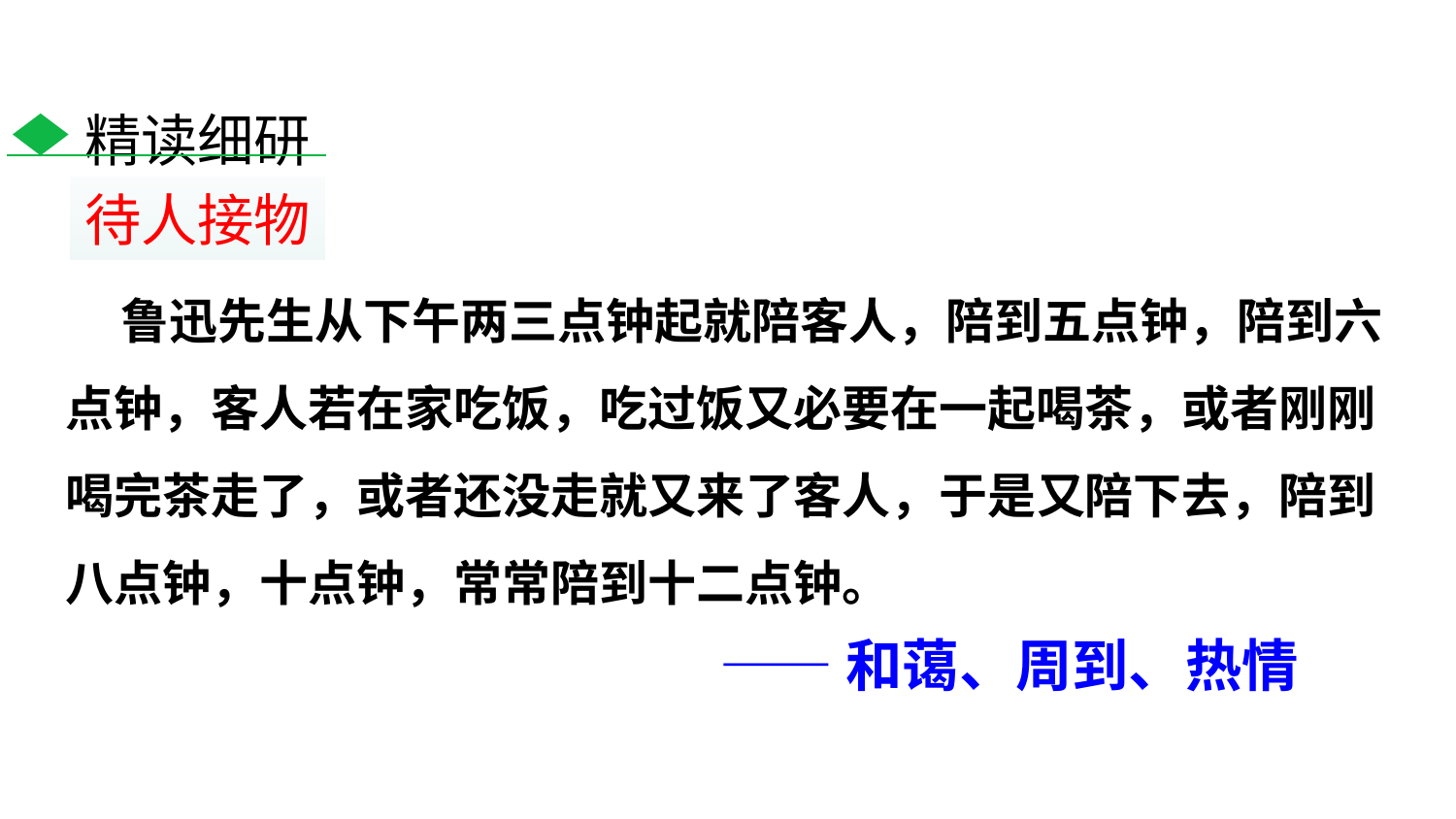

精读细研

待人接物
    鲁迅先生从下午两三点钟起就陪客人，陪到五点钟，陪到六点钟，客人若在家吃饭，吃过饭又必要在一起喝茶，或者刚刚喝完茶走了，或者还没走就又来了客人，于是又陪下去，陪到八点钟，十点钟，常常陪到十二点钟。
——和蔼、周到、热情